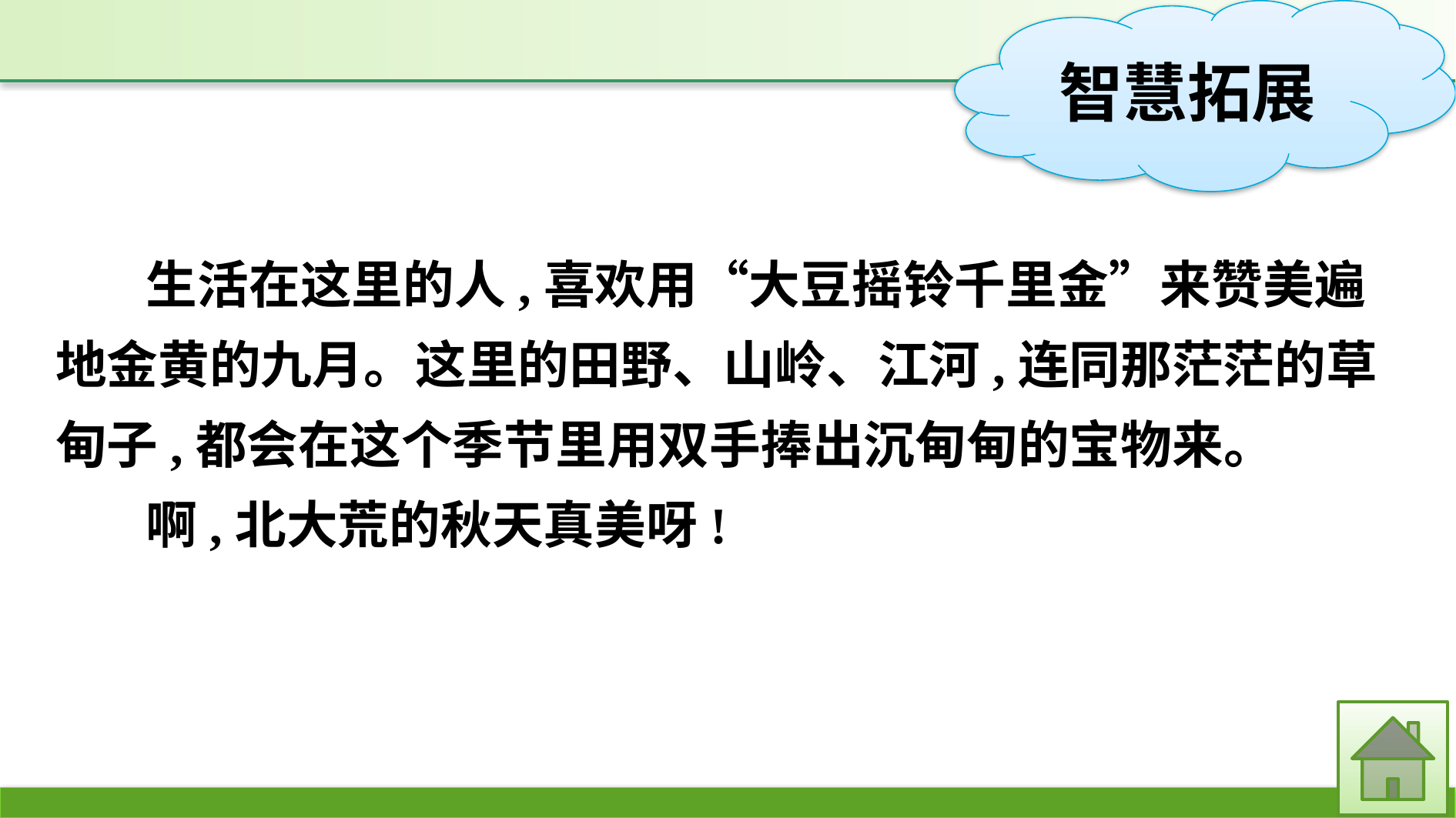

生活在这里的人,喜欢用“大豆摇铃千里金”来赞美遍地金黄的九月。这里的田野、山岭、江河,连同那茫茫的草甸子,都会在这个季节里用双手捧出沉甸甸的宝物来。
啊,北大荒的秋天真美呀!